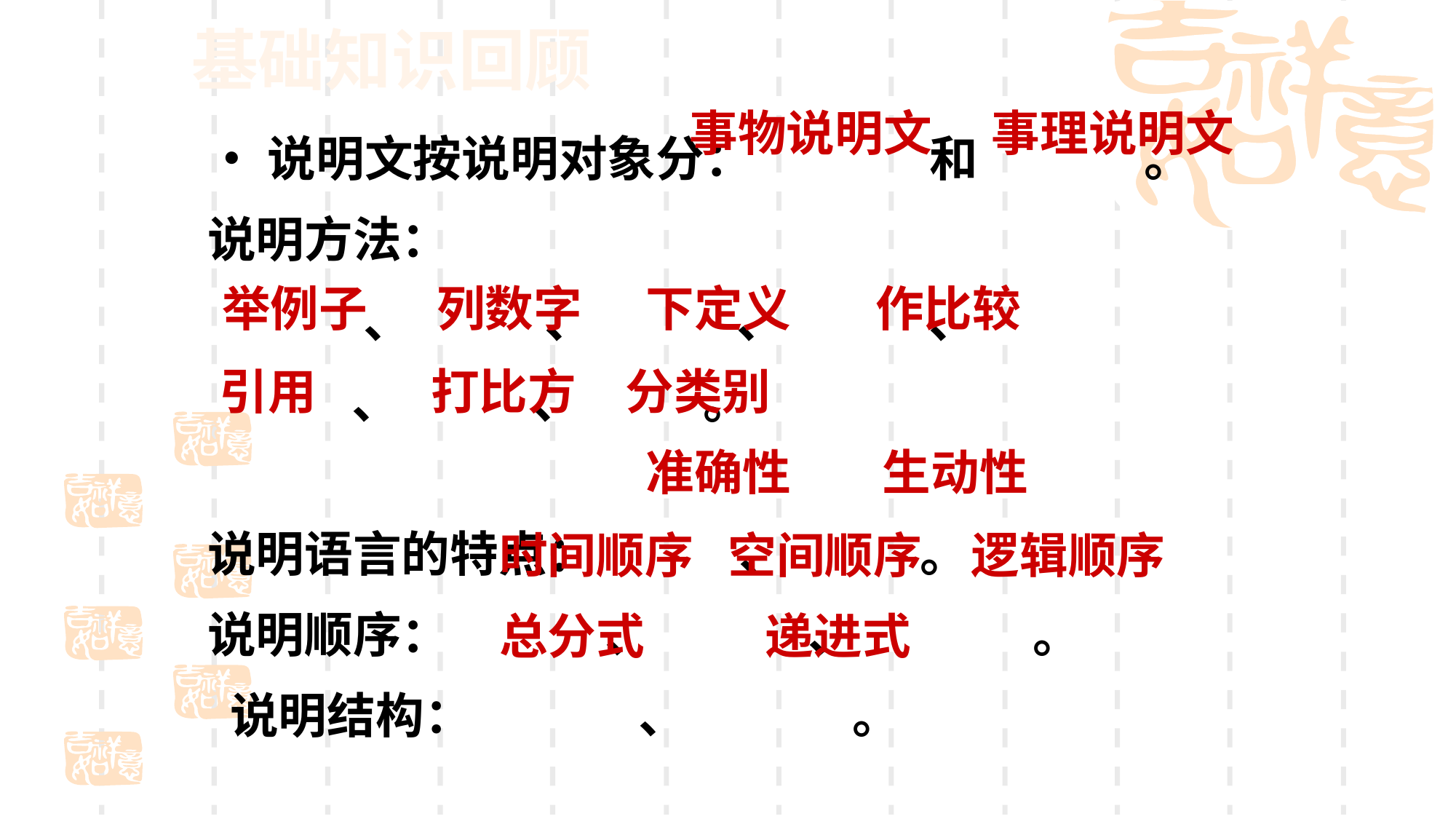

基础知识回顾
事物说明文
事理说明文
•说明文按说明对象分：                和               。
说明方法：
             、            、             、             、
            、            、           。
说明语言的特点：             、            。
说明顺序：              、              、                。
 说明结构：               、               。
举例子
列数字
下定义
作比较
打比方
分类别
引用
准确性
生动性
时间顺序
空间顺序
逻辑顺序
总分式
递进式